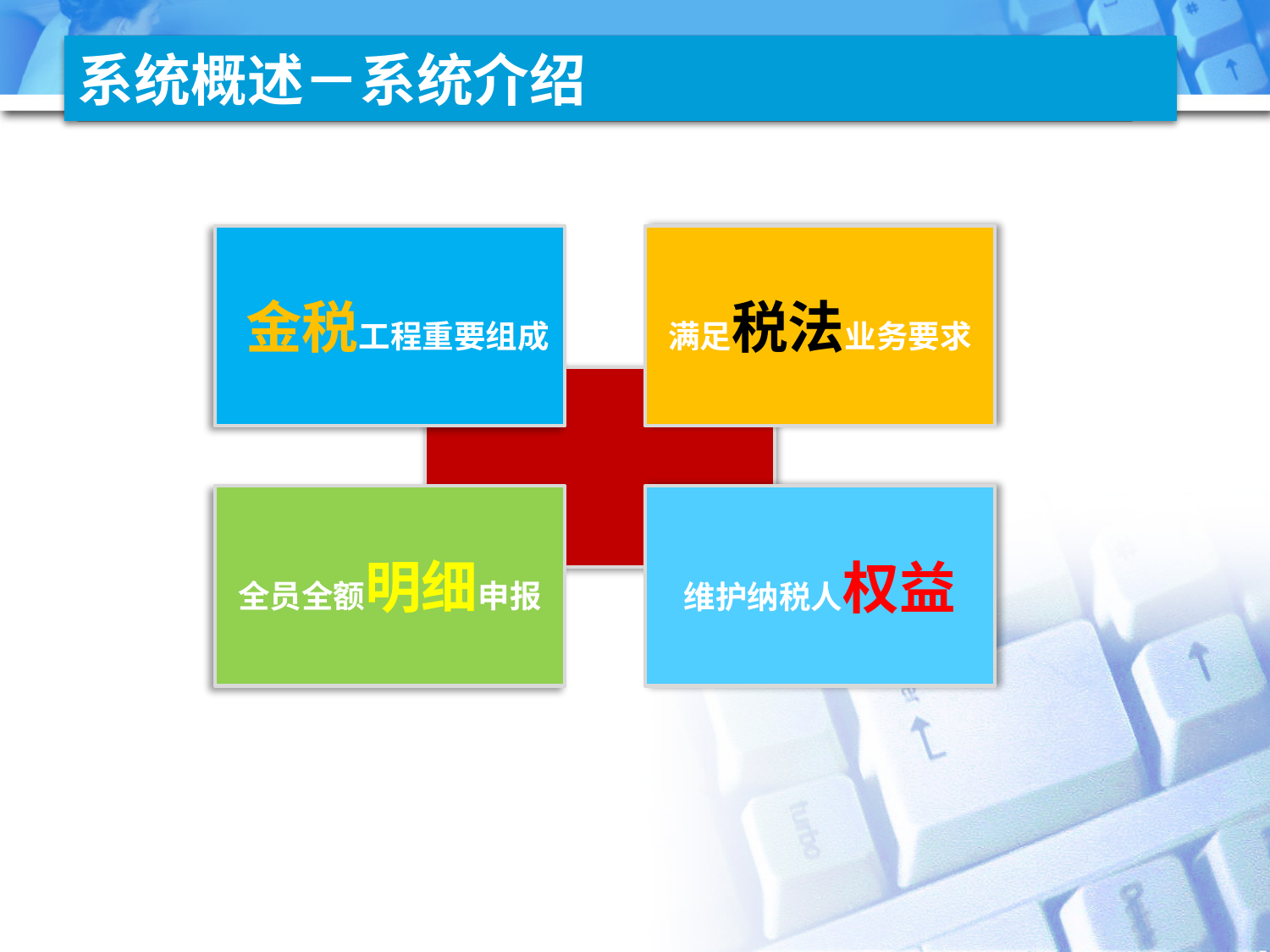

系统概述－系统介绍
 金税工程重要组成
满足税法业务要求

全员全额明细申报
维护纳税人权益